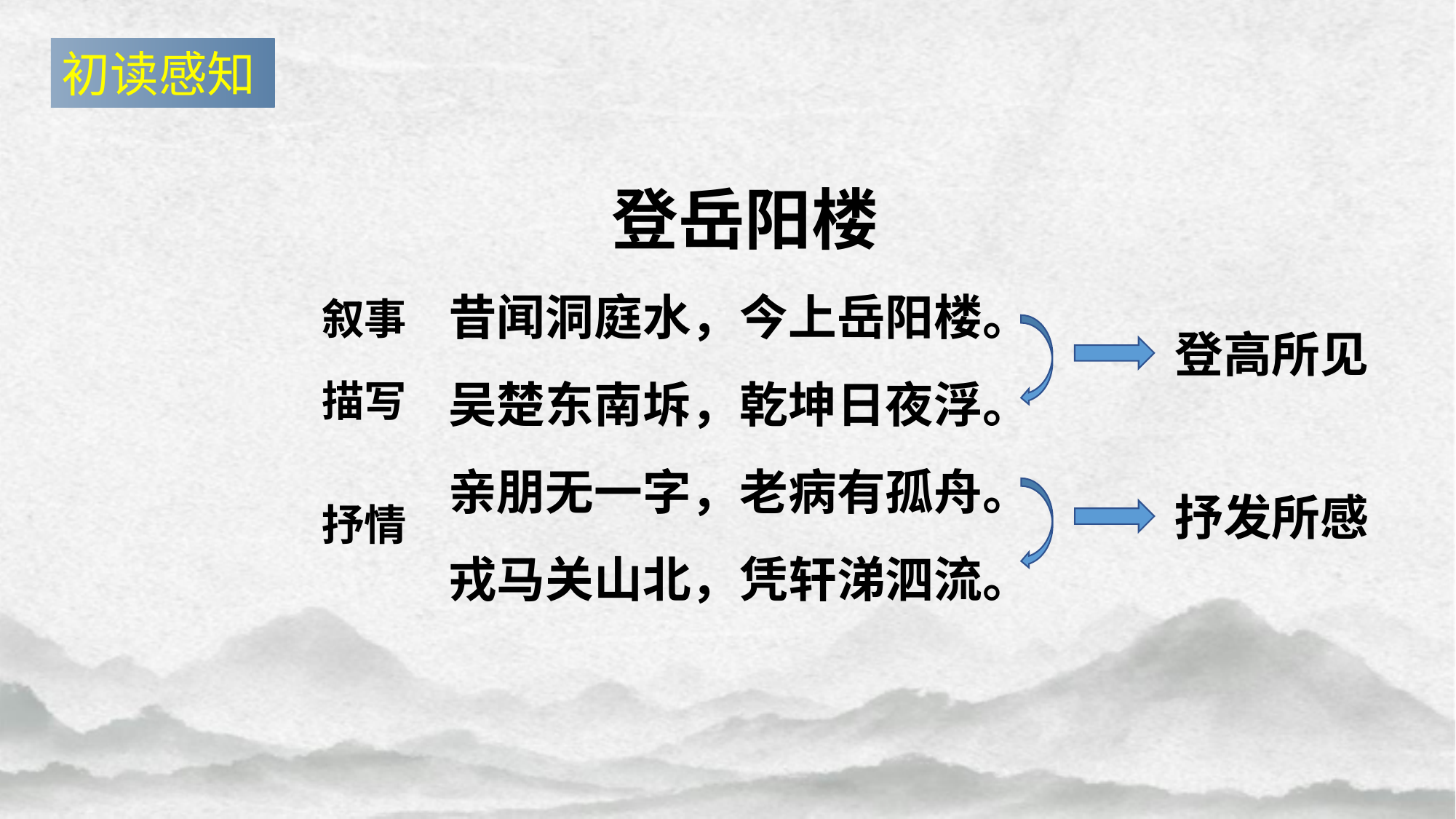

初读感知
登岳阳楼
昔闻洞庭水，今上岳阳楼。
吴楚东南坼，乾坤日夜浮。
亲朋无一字，老病有孤舟。
戎马关山北，凭轩涕泗流。
叙事

登高所见
描写

抒发所感
抒情